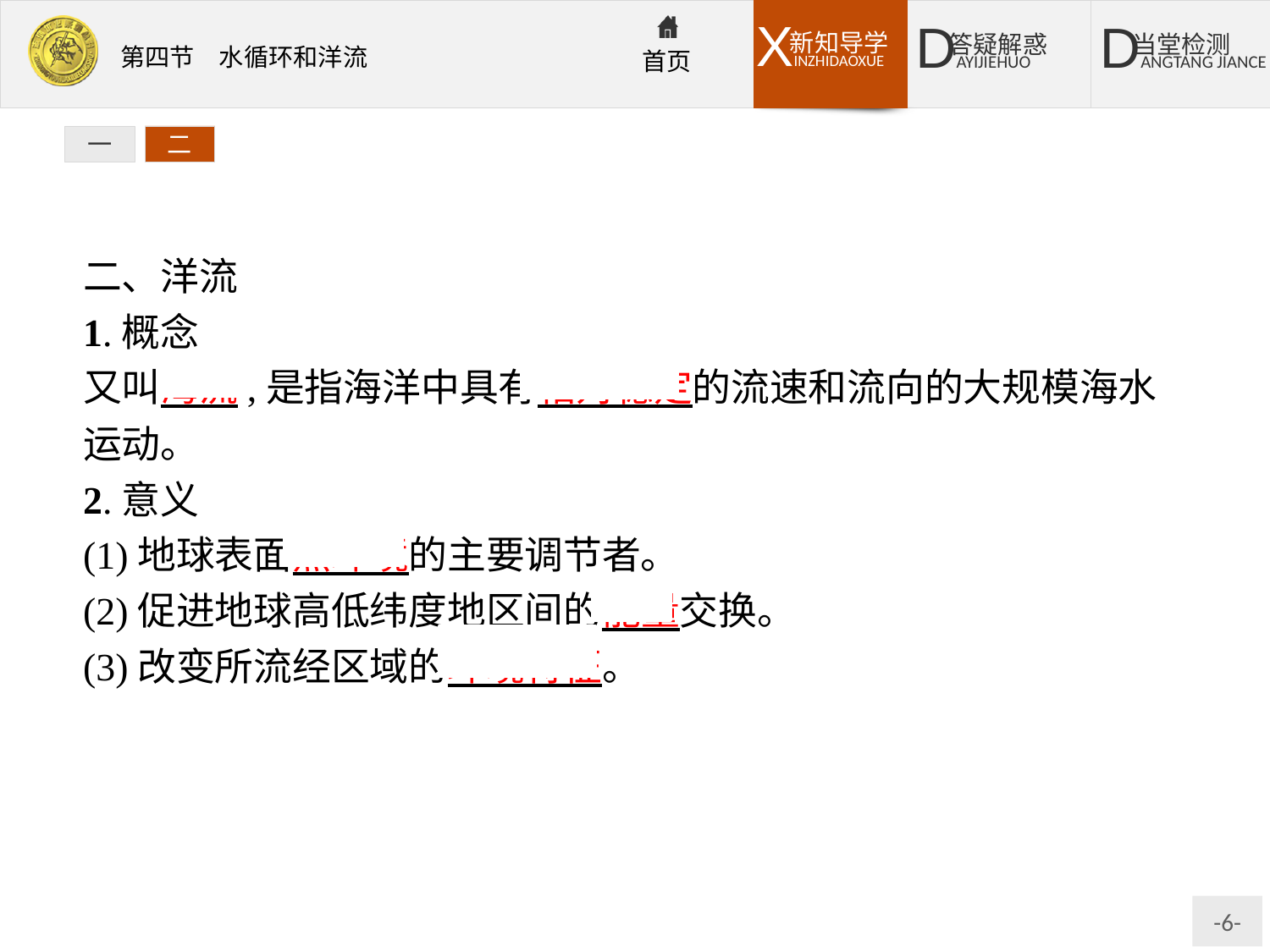

一
二
二、洋流
1.概念
又叫海流,是指海洋中具有相对稳定的流速和流向的大规模海水运动。
2.意义
(1)地球表面热环境的主要调节者。
(2)促进地球高低纬度地区间的能量交换。
(3)改变所流经区域的环境特征。